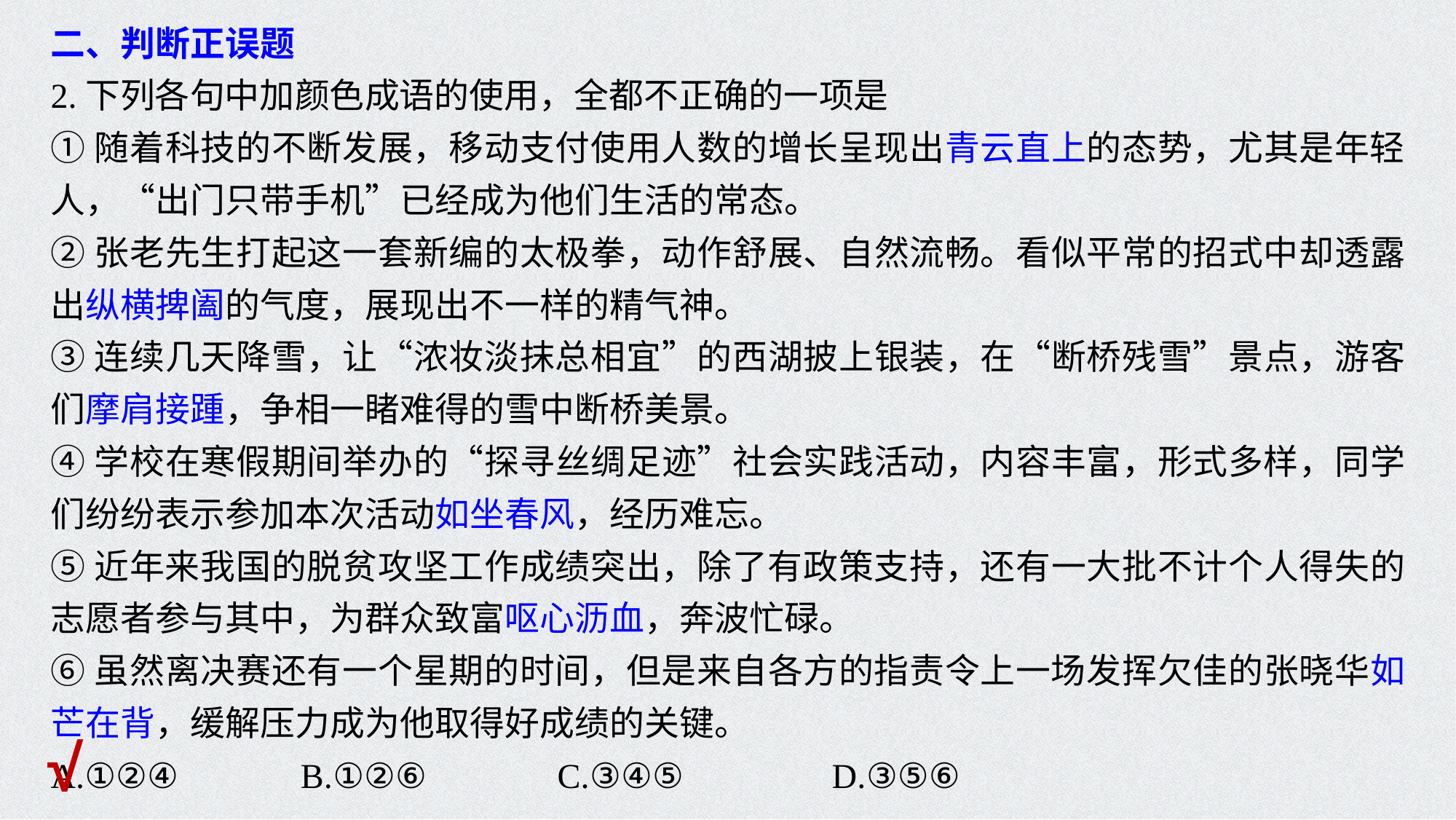

二、判断正误题
2.下列各句中加颜色成语的使用，全都不正确的一项是
①随着科技的不断发展，移动支付使用人数的增长呈现出青云直上的态势，尤其是年轻人，“出门只带手机”已经成为他们生活的常态。
②张老先生打起这一套新编的太极拳，动作舒展、自然流畅。看似平常的招式中却透露出纵横捭阖的气度，展现出不一样的精气神。
③连续几天降雪，让“浓妆淡抹总相宜”的西湖披上银装，在“断桥残雪”景点，游客们摩肩接踵，争相一睹难得的雪中断桥美景。
④学校在寒假期间举办的“探寻丝绸足迹”社会实践活动，内容丰富，形式多样，同学们纷纷表示参加本次活动如坐春风，经历难忘。
⑤近年来我国的脱贫攻坚工作成绩突出，除了有政策支持，还有一大批不计个人得失的志愿者参与其中，为群众致富呕心沥血，奔波忙碌。
⑥虽然离决赛还有一个星期的时间，但是来自各方的指责令上一场发挥欠佳的张晓华如芒在背，缓解压力成为他取得好成绩的关键。
A.①②④              B.①②⑥               C.③④⑤                 D.③⑤⑥
√